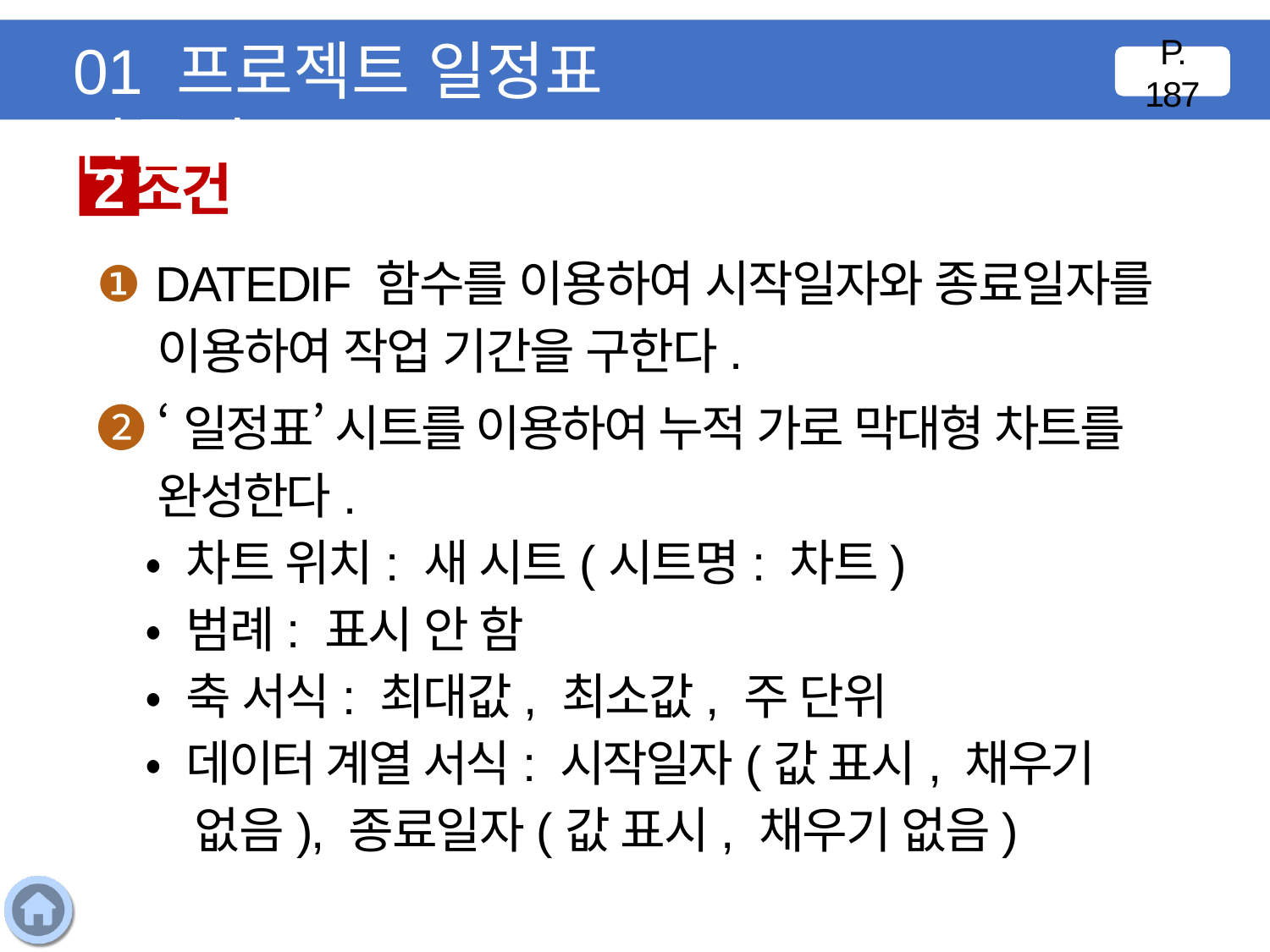

01 프로젝트 일정표 만들기
P. 187
조건
2
❶ DATEDIF 함수를 이용하여 시작일자와 종료일자를 이용하여 작업 기간을 구한다.
❷ ‘일정표’ 시트를 이용하여 누적 가로 막대형 차트를 완성한다.
    • 차트 위치: 새 시트(시트명: 차트)
    • 범례: 표시 안 함
    • 축 서식: 최대값, 최소값, 주 단위
    • 데이터 계열 서식: 시작일자(값 표시, 채우기 없음), 종료일자(값 표시, 채우기 없음)